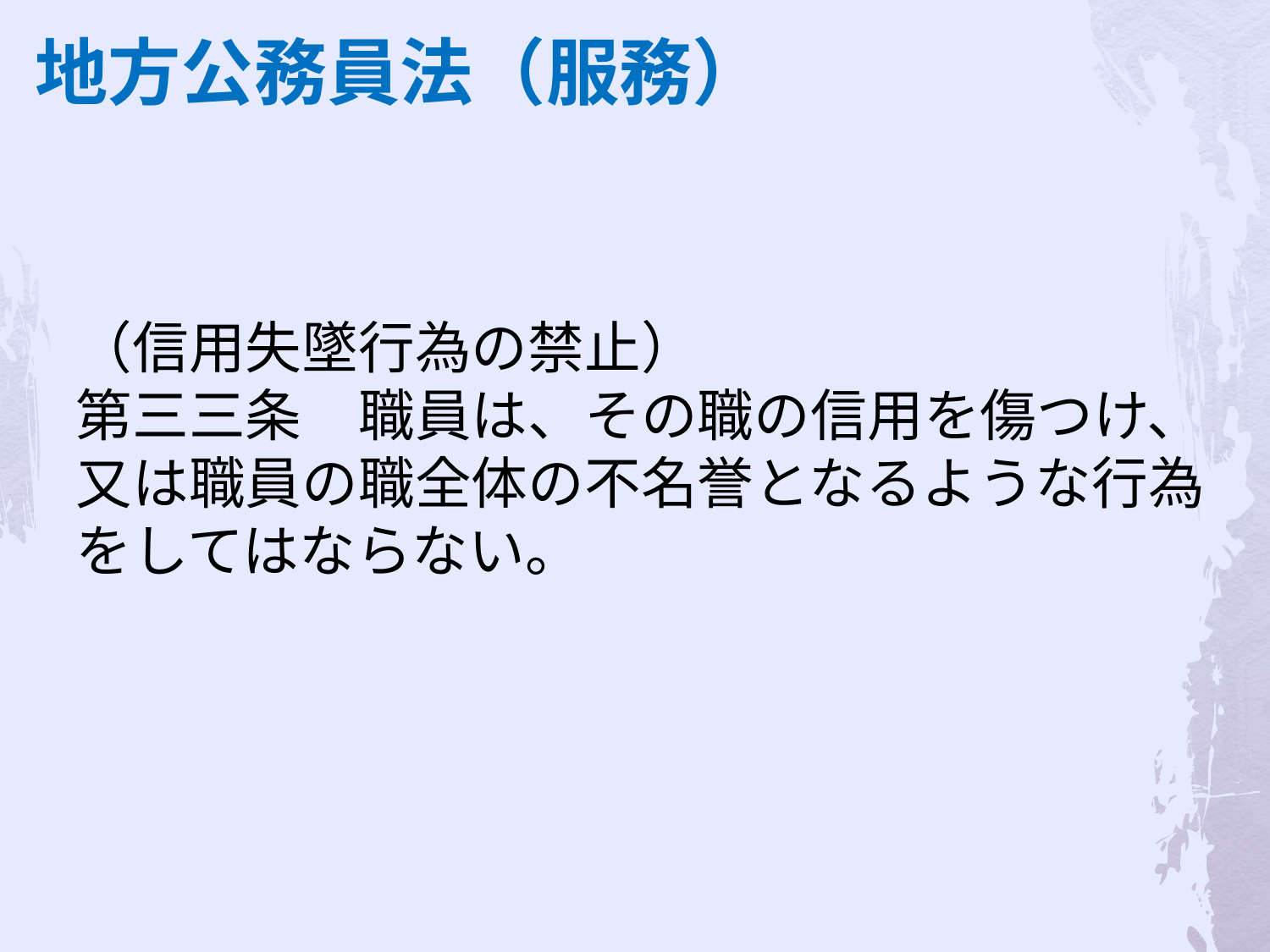

地方公務員法（服務）
（信用失墜行為の禁止）
第三三条　職員は、その職の信用を傷つけ、又は職員の職全体の不名誉となるような行為をしてはならない。